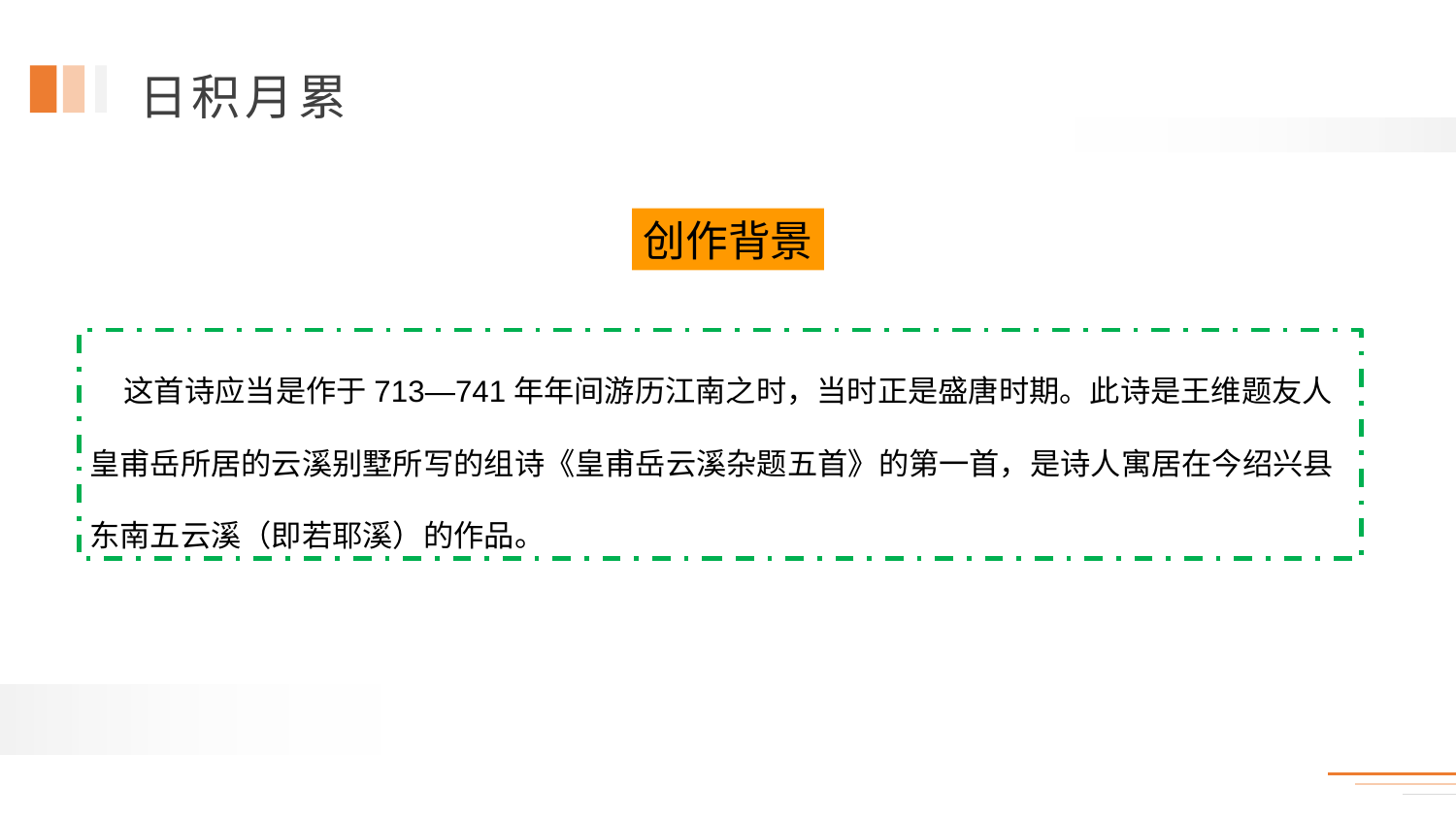

创作背景
    这首诗应当是作于713—741年年间游历江南之时，当时正是盛唐时期。此诗是王维题友人皇甫岳所居的云溪别墅所写的组诗《皇甫岳云溪杂题五首》的第一首，是诗人寓居在今绍兴县东南五云溪（即若耶溪）的作品。